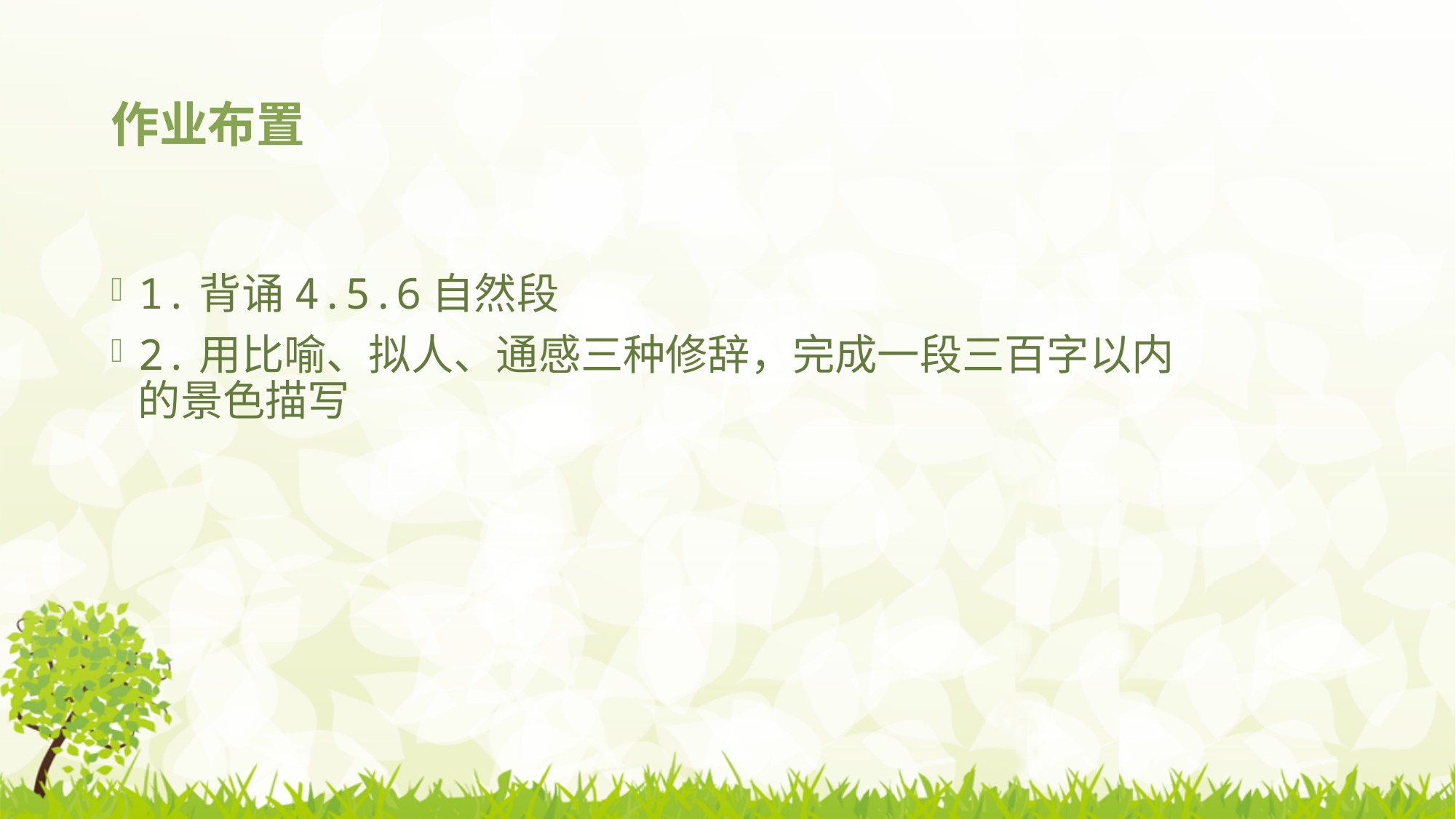

# 作业布置
1.背诵4.5.6自然段
2.用比喻、拟人、通感三种修辞，完成一段三百字以内的景色描写